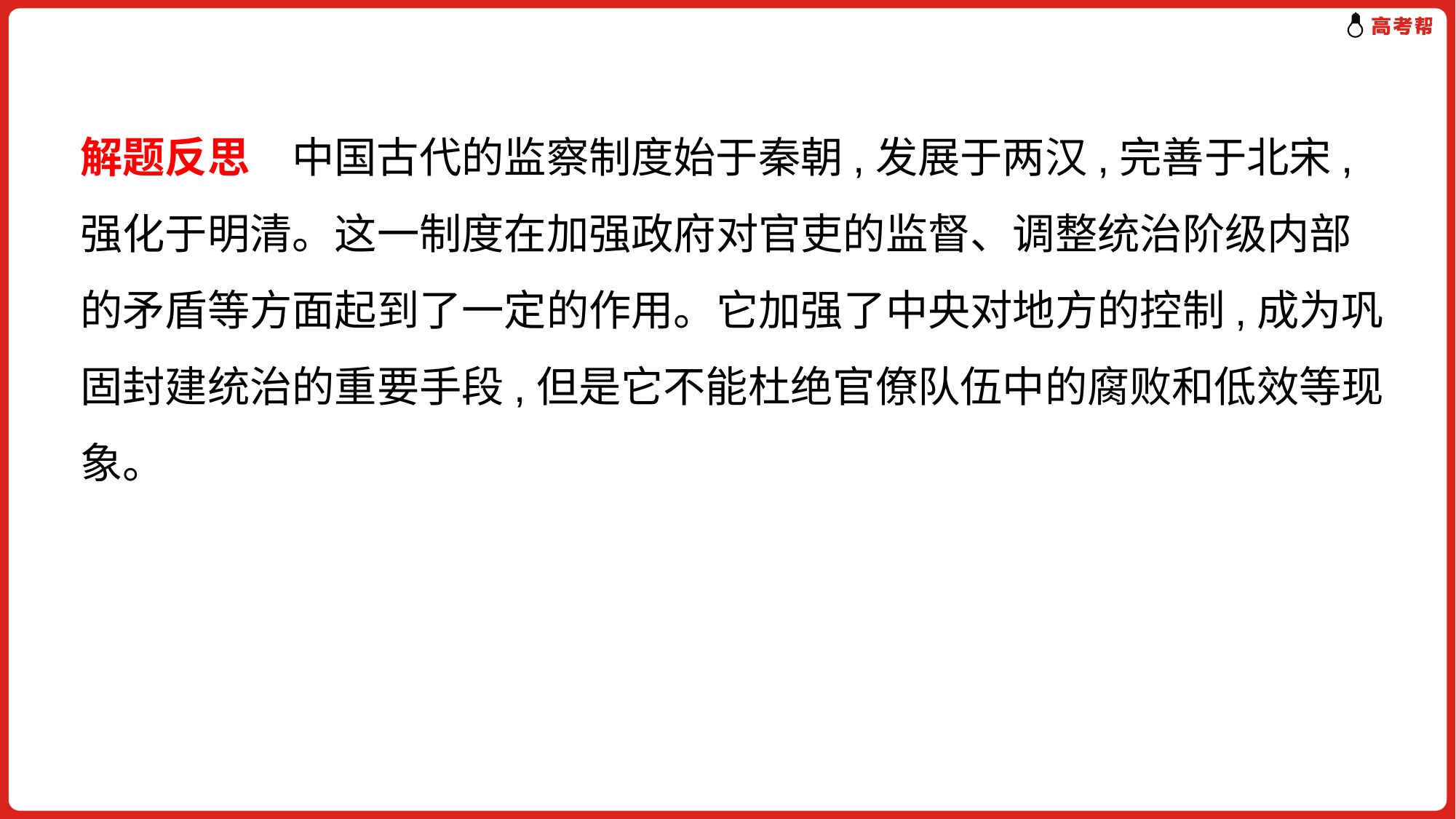

解题反思　中国古代的监察制度始于秦朝,发展于两汉,完善于北宋,强化于明清。这一制度在加强政府对官吏的监督、调整统治阶级内部的矛盾等方面起到了一定的作用。它加强了中央对地方的控制,成为巩固封建统治的重要手段,但是它不能杜绝官僚队伍中的腐败和低效等现象。